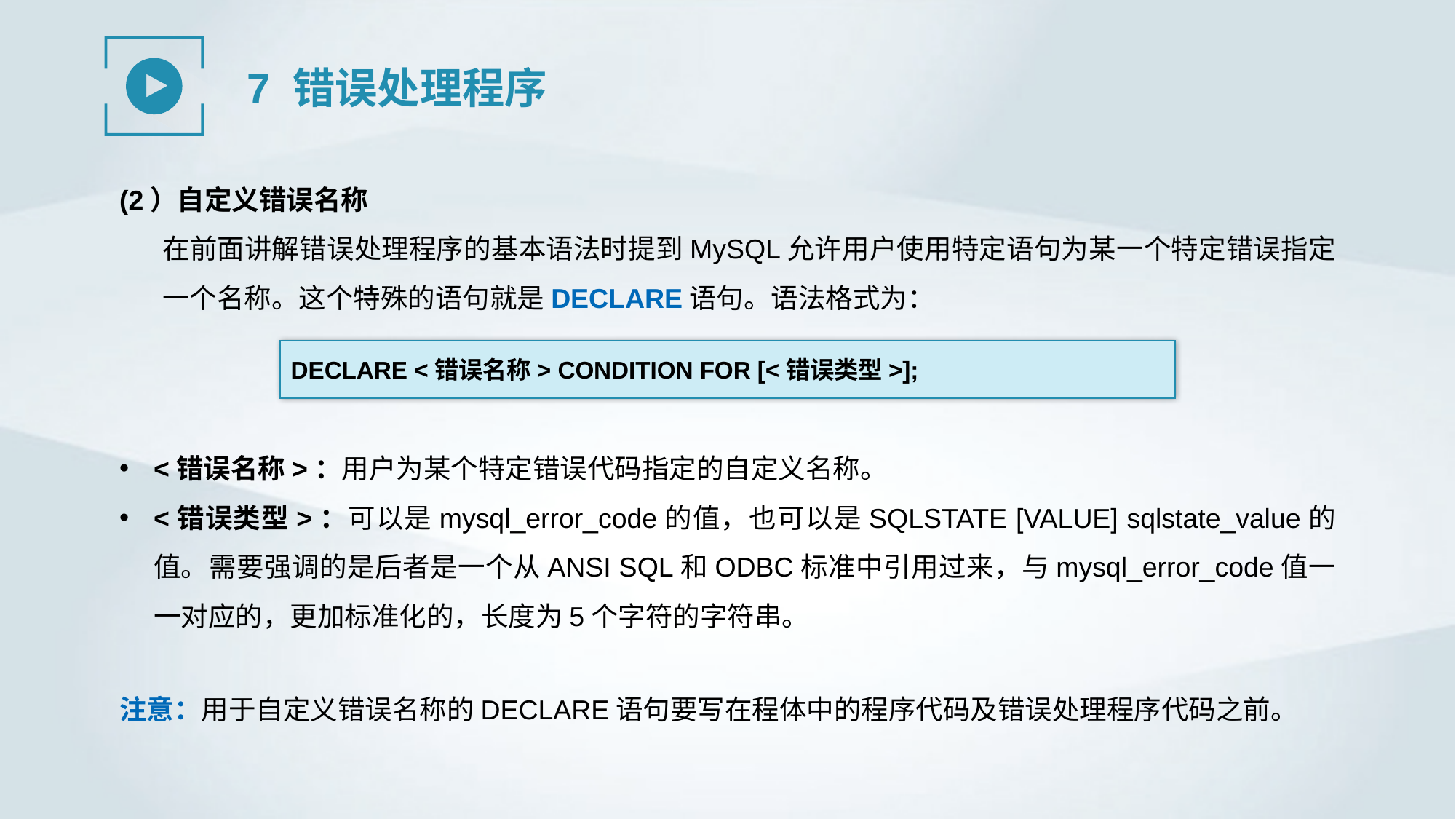

7 错误处理程序
(2）自定义错误名称
在前面讲解错误处理程序的基本语法时提到MySQL允许用户使用特定语句为某一个特定错误指定一个名称。这个特殊的语句就是DECLARE语句。语法格式为：
DECLARE <错误名称> CONDITION FOR [<错误类型>];
<错误名称>：用户为某个特定错误代码指定的自定义名称。
<错误类型>：可以是mysql_error_code的值，也可以是SQLSTATE [VALUE] sqlstate_value的值。需要强调的是后者是一个从ANSI SQL和ODBC标准中引用过来，与mysql_error_code值一一对应的，更加标准化的，长度为5个字符的字符串。
注意：用于自定义错误名称的DECLARE语句要写在程体中的程序代码及错误处理程序代码之前。